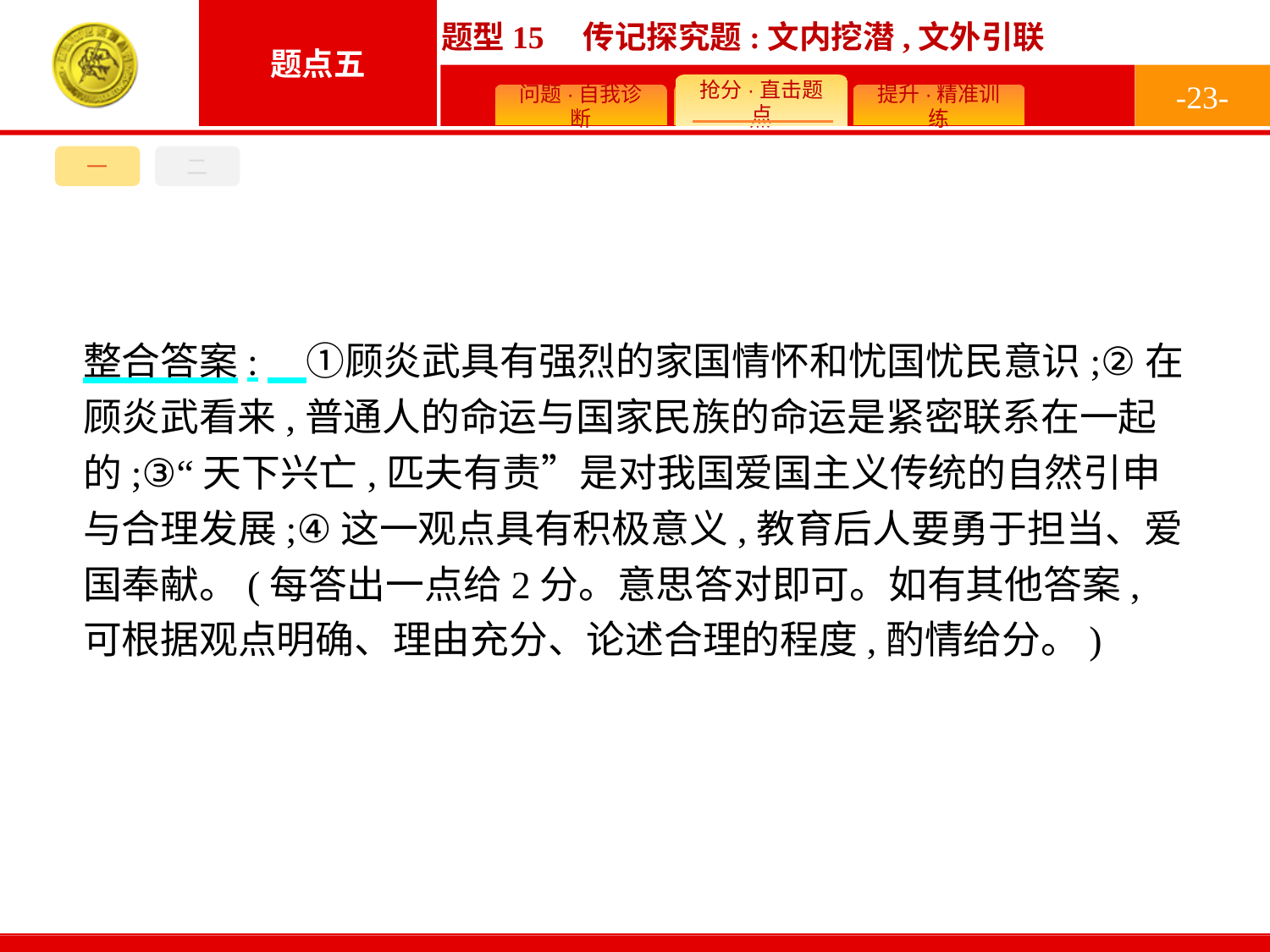

-23-
一
二
整合答案:　①顾炎武具有强烈的家国情怀和忧国忧民意识;②在顾炎武看来,普通人的命运与国家民族的命运是紧密联系在一起的;③“天下兴亡,匹夫有责”是对我国爱国主义传统的自然引申与合理发展;④这一观点具有积极意义,教育后人要勇于担当、爱国奉献。(每答出一点给2分。意思答对即可。如有其他答案,可根据观点明确、理由充分、论述合理的程度,酌情给分。)